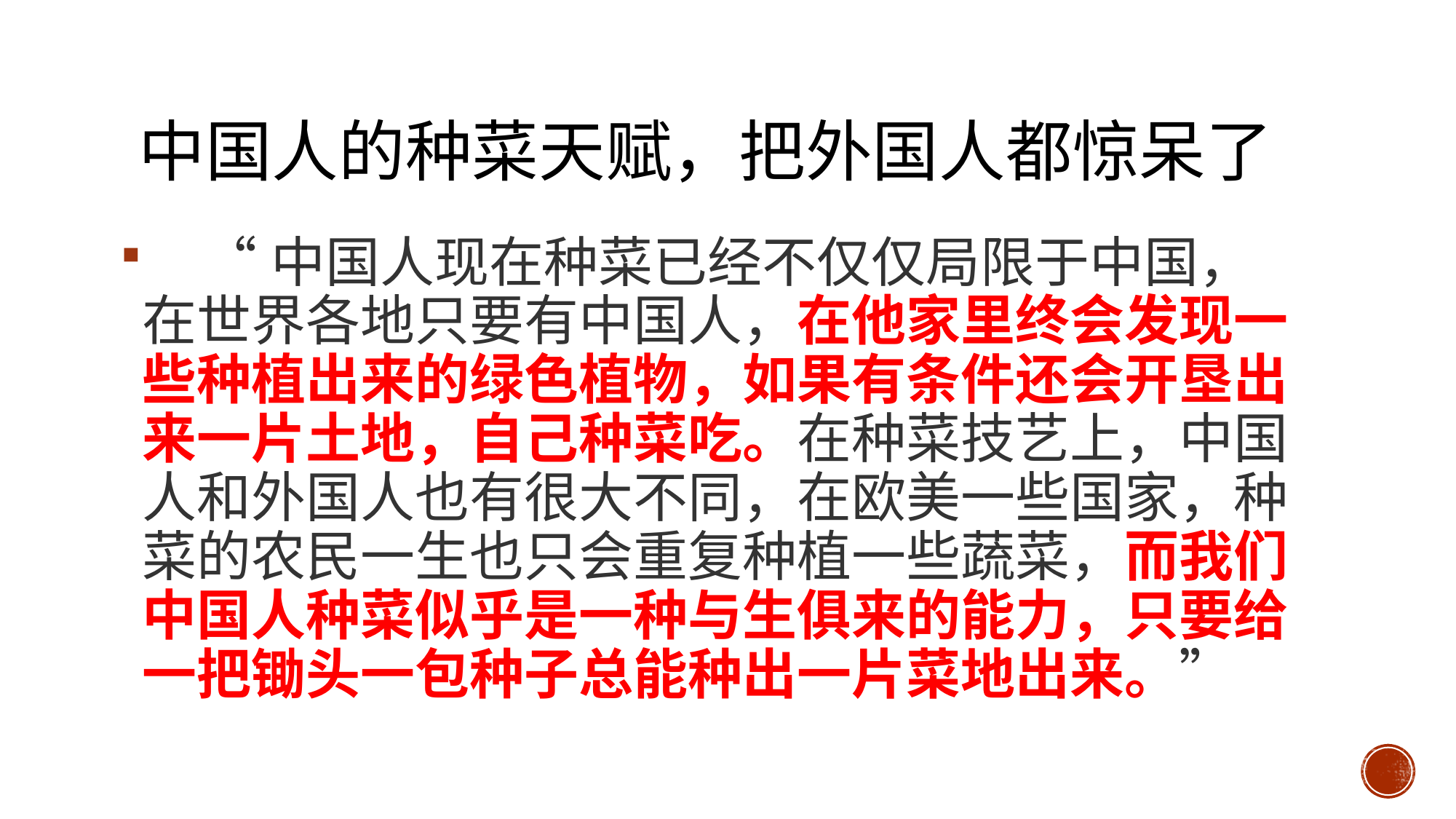

# 中国人的种菜天赋，把外国人都惊呆了
     “中国人现在种菜已经不仅仅局限于中国，在世界各地只要有中国人，在他家里终会发现一些种植出来的绿色植物，如果有条件还会开垦出来一片土地，自己种菜吃。在种菜技艺上，中国人和外国人也有很大不同，在欧美一些国家，种菜的农民一生也只会重复种植一些蔬菜，而我们中国人种菜似乎是一种与生俱来的能力，只要给一把锄头一包种子总能种出一片菜地出来。”